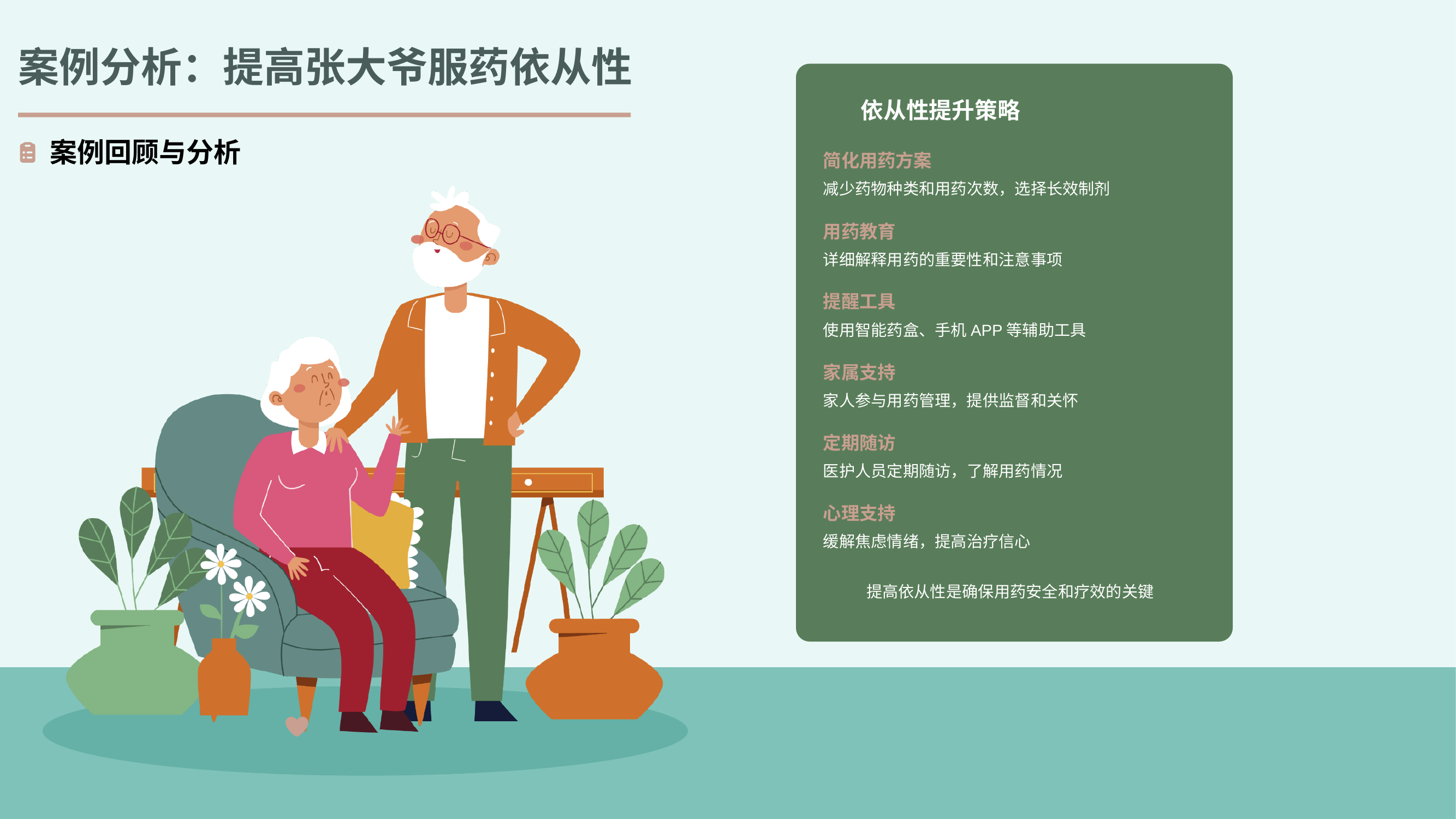

案例分析：提高张大爷服药依从性

依从性提升策略

案例回顾与分析
简化用药方案

减少药物种类和用药次数，选择长效制剂
用药教育
详细解释用药的重要性和注意事项
提醒工具
使用智能药盒、手机APP等辅助工具
家属支持
家人参与用药管理，提供监督和关怀
定期随访
医护人员定期随访，了解用药情况
心理支持
缓解焦虑情绪，提高治疗信心

提高依从性是确保用药安全和疗效的关键